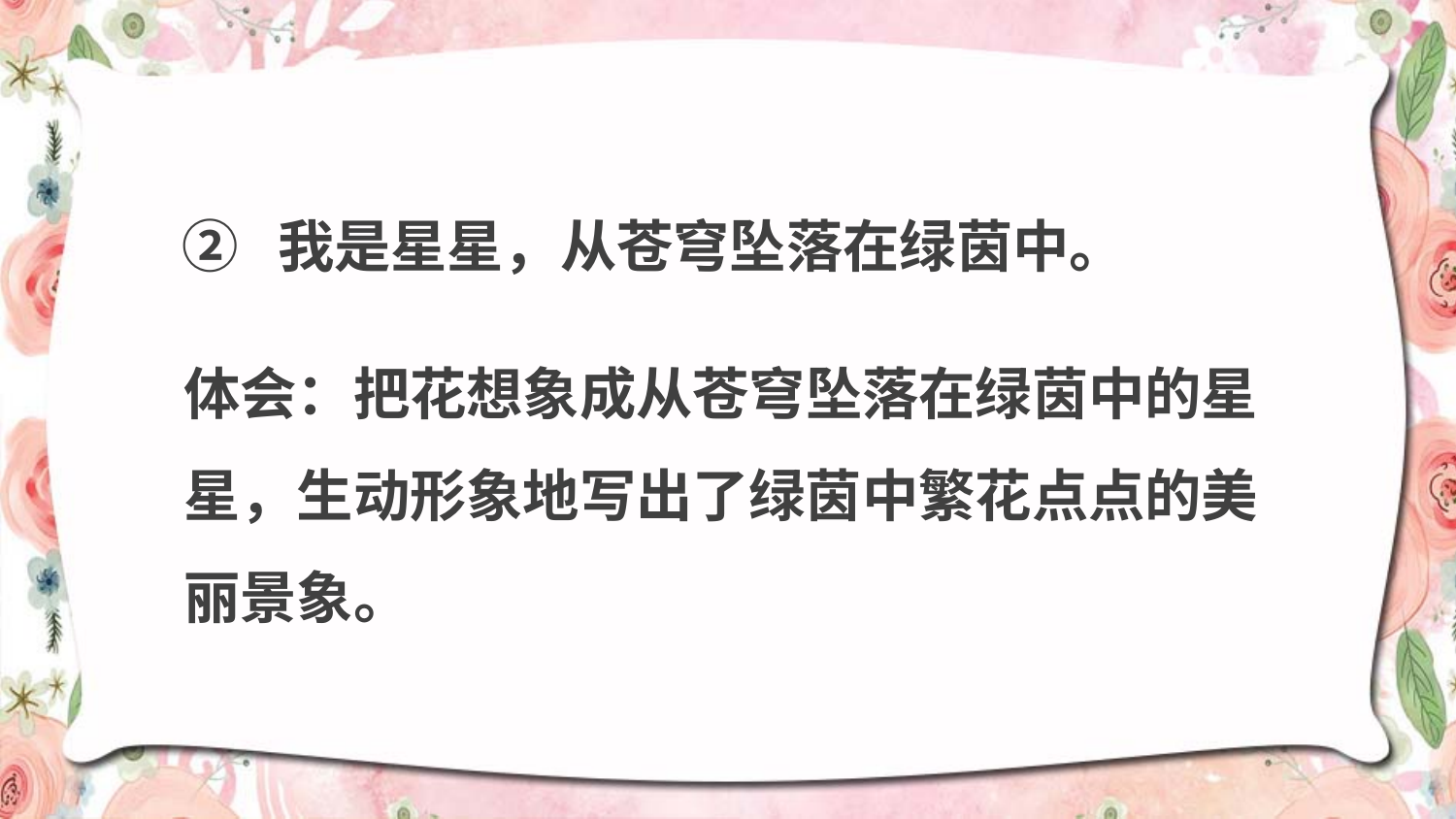

②  我是星星，从苍穹坠落在绿茵中。
体会：把花想象成从苍穹坠落在绿茵中的星星，生动形象地写出了绿茵中繁花点点的美丽景象。